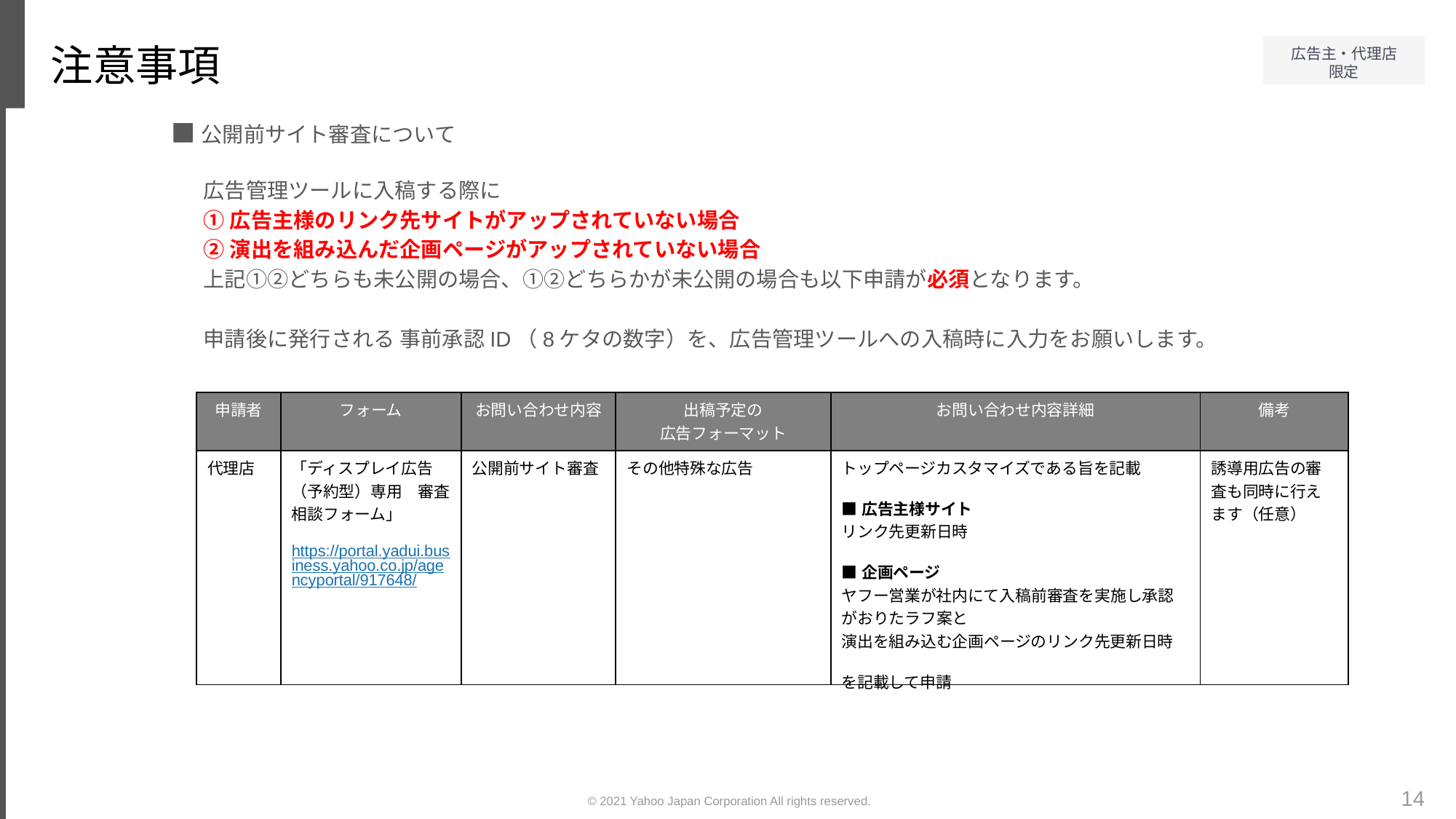

注意事項
■公開前サイト審査について

広告管理ツールに入稿する際に
①広告主様のリンク先サイトがアップされていない場合
②演出を組み込んだ企画ページがアップされていない場合
上記①②どちらも未公開の場合、①②どちらかが未公開の場合も以下申請が必須となります。

申請後に発行される 事前承認ID（8ケタの数字）を、広告管理ツールへの入稿時に入力をお願いします。

| 申請者 | フォーム | お問い合わせ内容 | 出稿予定の 広告フォーマット | お問い合わせ内容詳細 | 備考 |
| --- | --- | --- | --- | --- | --- |
| 代理店 | 「ディスプレイ広告（予約型）専用　審査相談フォーム」 https://portal.yadui.business.yahoo.co.jp/agencyportal/917648/ | 公開前サイト審査 | その他特殊な広告 | トップページカスタマイズである旨を記載 ■広告主様サイト リンク先更新日時 ■企画ページ ヤフー営業が社内にて入稿前審査を実施し承認がおりたラフ案と 演出を組み込む企画ページのリンク先更新日時 を記載して申請 | 誘導用広告の審査も同時に行えます（任意） |
14